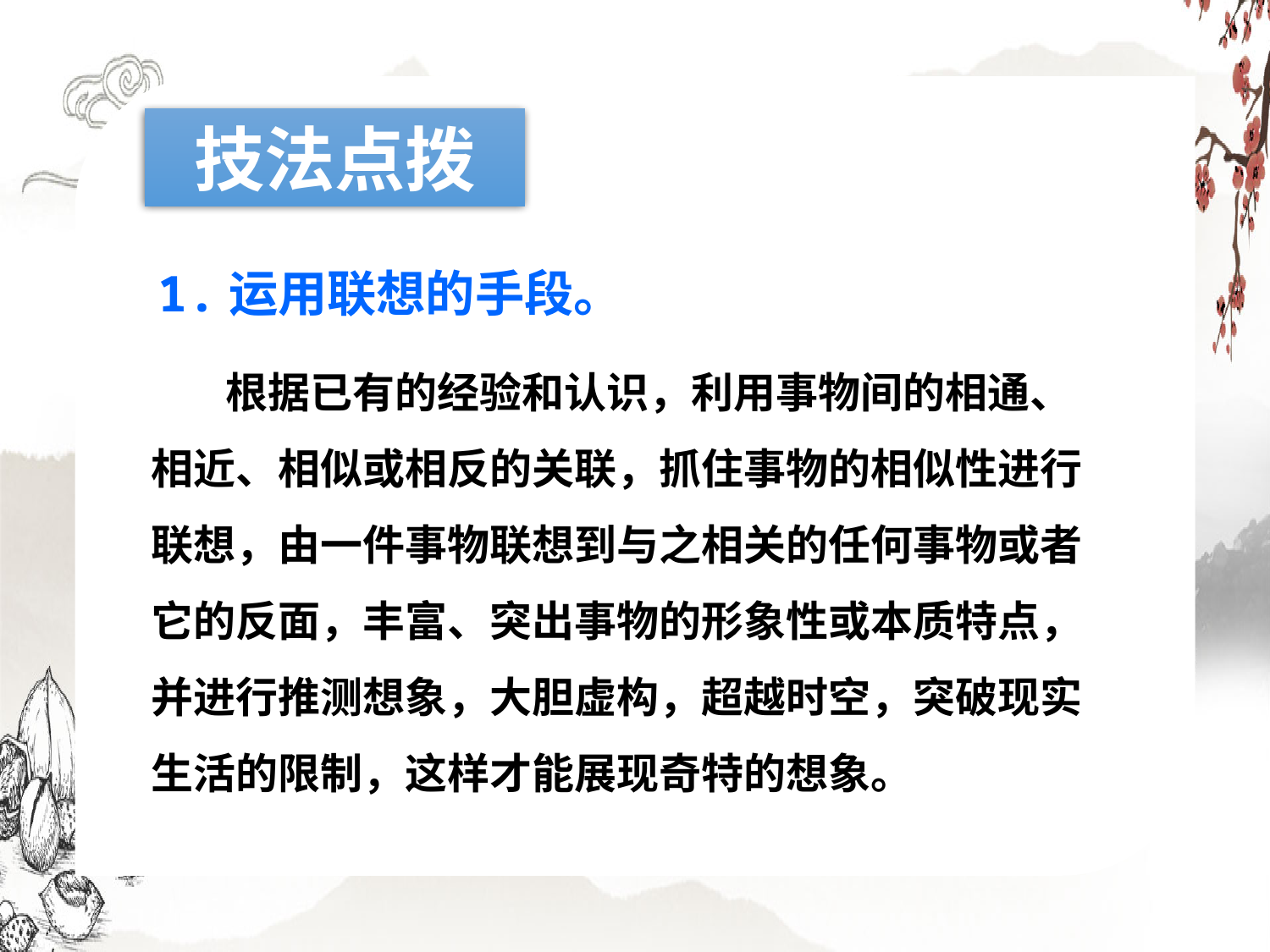

技法点拨
1.运用联想的手段。

根据已有的经验和认识，利用事物间的相通、相近、相似或相反的关联，抓住事物的相似性进行联想，由一件事物联想到与之相关的任何事物或者它的反面，丰富、突出事物的形象性或本质特点，并进行推测想象，大胆虚构，超越时空，突破现实生活的限制，这样才能展现奇特的想象。